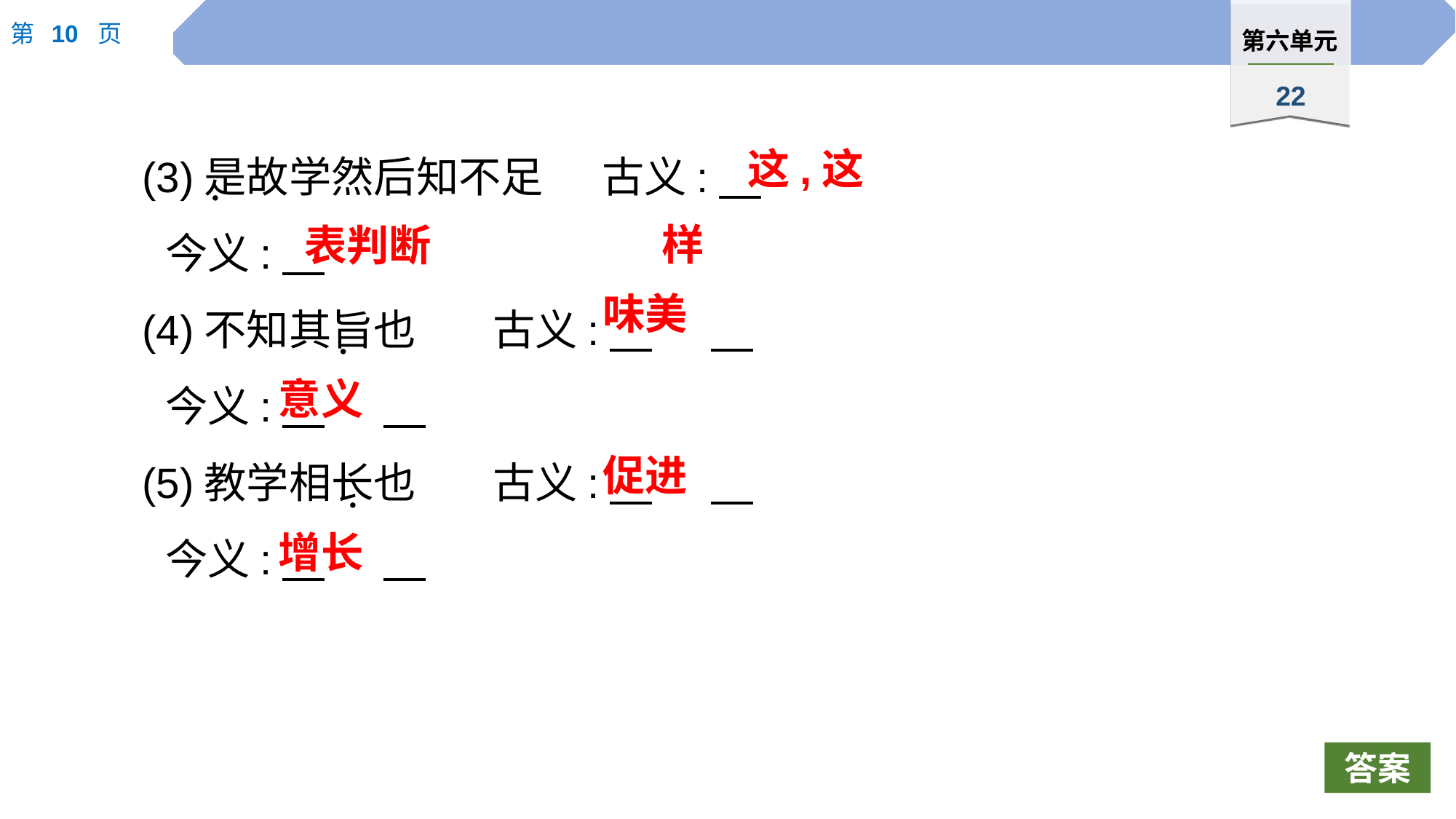

这,这样
(3)是故学然后知不足	古义:
	今义:
(4)不知其旨也	古义:
	今义:
(5)教学相长也	古义:
	今义:
 ·
表判断
味美
 ·
意义
促进
 ·
增长
答案